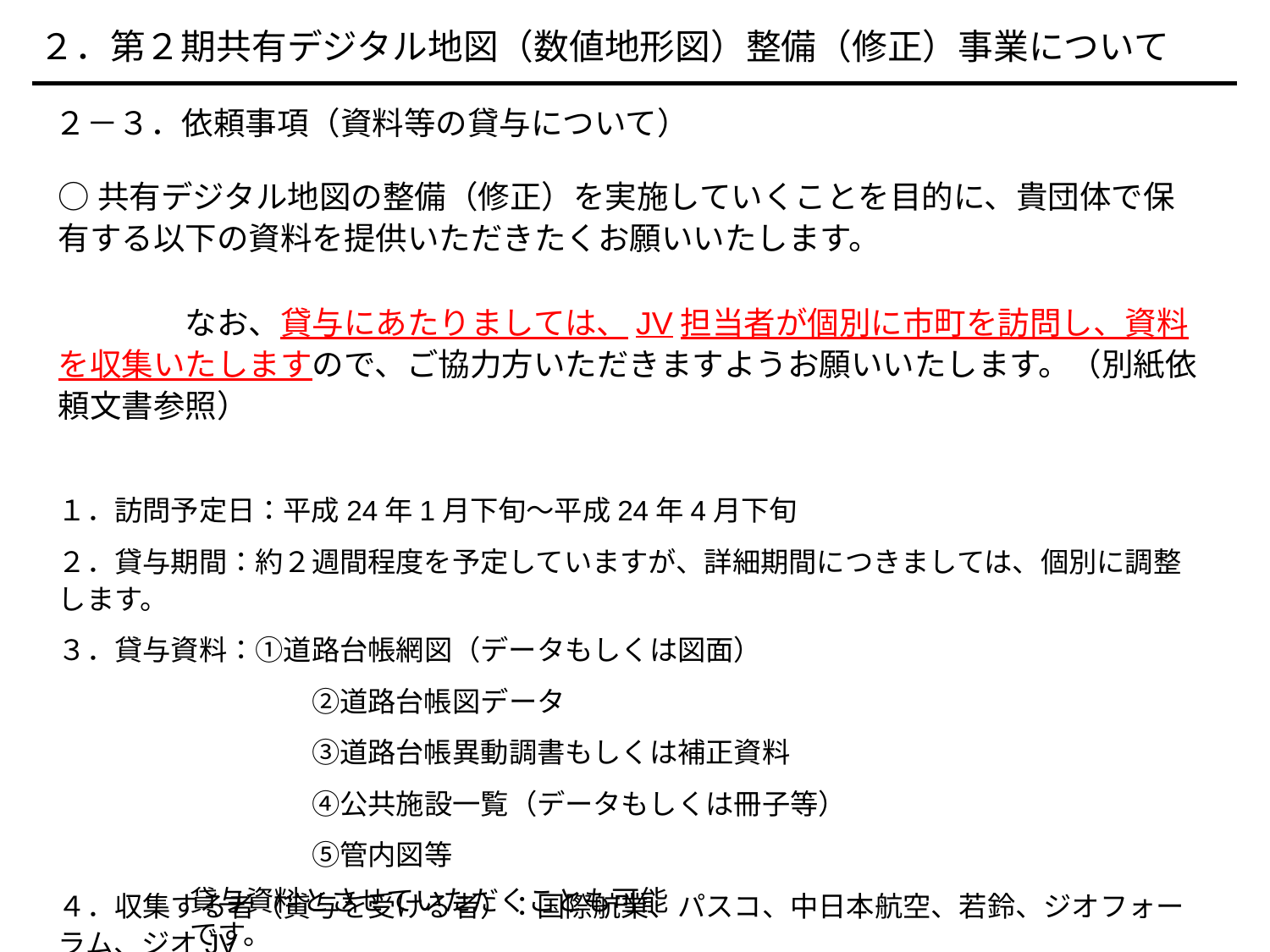

２．第２期共有デジタル地図（数値地形図）整備（修正）事業について
　２－３．依頼事項（資料等の貸与について）
○共有デジタル地図の整備（修正）を実施していくことを目的に、貴団体で保有する以下の資料を提供いただきたくお願いいたします。　　　　　　　　　　　　　　　　　　　　　　　　　　　　　　　　　　　　　　　　　　　　　　　　　　なお、貸与にあたりましては、JV担当者が個別に市町を訪問し、資料を収集いたしますので、ご協力方いただきますようお願いいたします。（別紙依頼文書参照）

１．訪問予定日：平成24年1月下旬～平成24年4月下旬
２．貸与期間：約２週間程度を予定していますが、詳細期間につきましては、個別に調整します。
３．貸与資料：①道路台帳網図（データもしくは図面）
　　　　　　　　　②道路台帳図データ
　　　　　　　　　③道路台帳異動調書もしくは補正資料
　　　　　　　　　④公共施設一覧（データもしくは冊子等）
　　　　　　　　　⑤管内図等
４．収集する者（貸与を受ける者）：国際航業、パスコ、中日本航空、若鈴、ジオフォーラム、ジオJV
５．その他：JVが上記資料を複製保管している場合につき、承認いただける場合は、それをもって

貸与資料とさせていただくことも可能です。